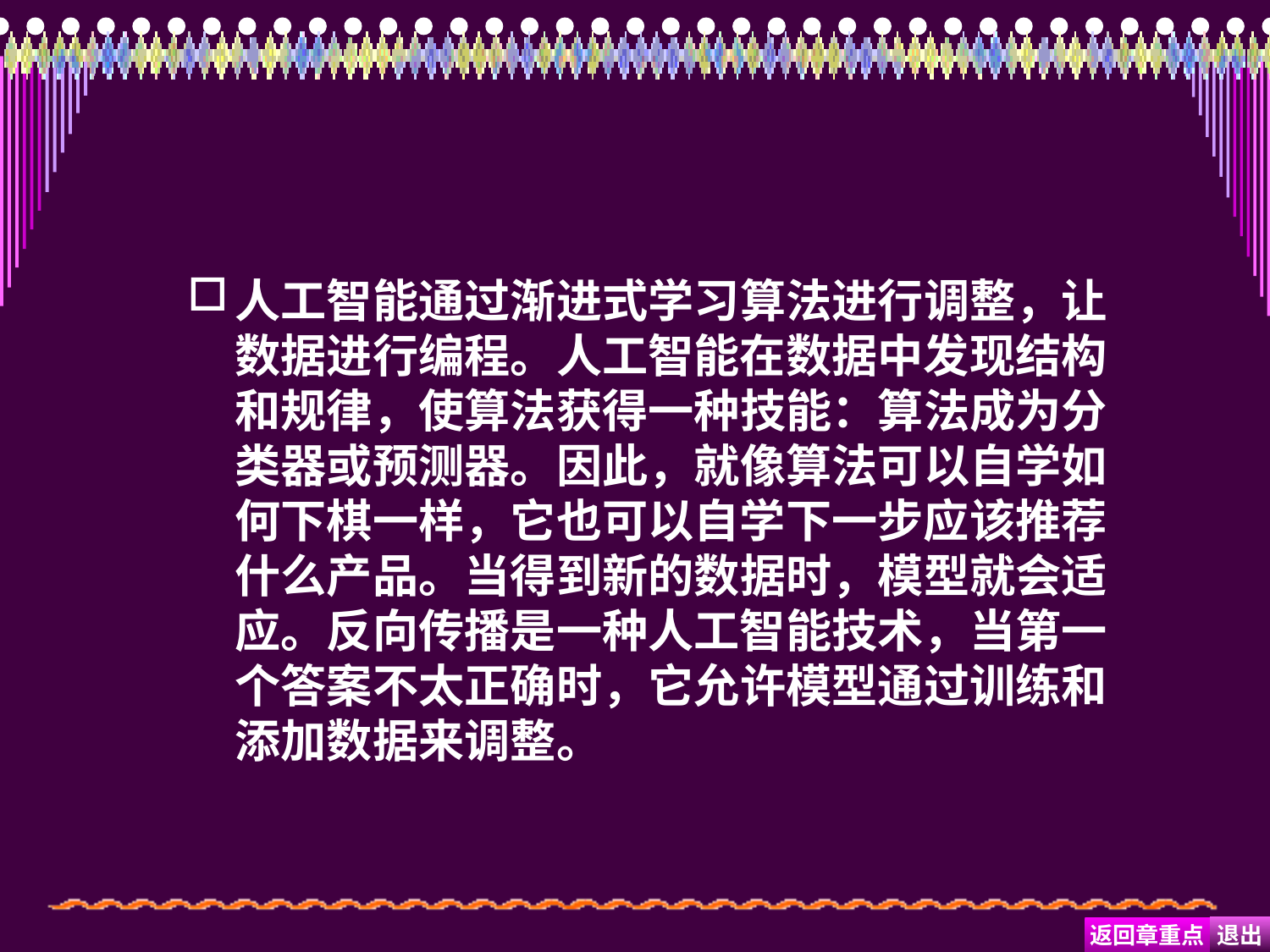

#
人工智能通过渐进式学习算法进行调整，让数据进行编程。人工智能在数据中发现结构和规律，使算法获得一种技能：算法成为分类器或预测器。因此，就像算法可以自学如何下棋一样，它也可以自学下一步应该推荐什么产品。当得到新的数据时，模型就会适应。反向传播是一种人工智能技术，当第一个答案不太正确时，它允许模型通过训练和添加数据来调整。